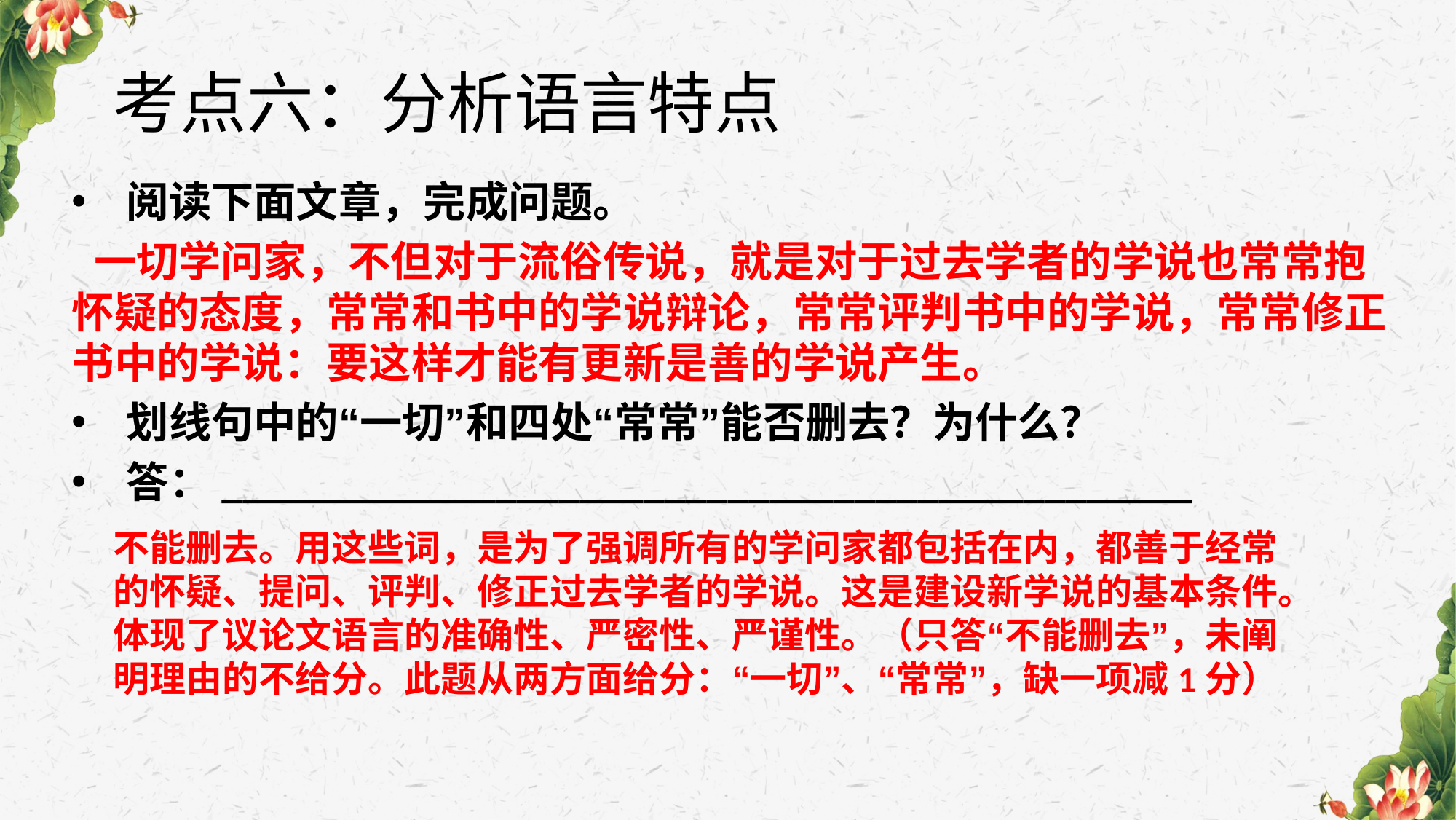

# 考点六：分析语言特点
阅读下面文章，完成问题。
 一切学问家，不但对于流俗传说，就是对于过去学者的学说也常常抱怀疑的态度，常常和书中的学说辩论，常常评判书中的学说，常常修正书中的学说：要这样才能有更新是善的学说产生。
划线句中的“一切”和四处“常常”能否删去？为什么？
答：______________________________________________

不能删去。用这些词，是为了强调所有的学问家都包括在内，都善于经常的怀疑、提问、评判、修正过去学者的学说。这是建设新学说的基本条件。体现了议论文语言的准确性、严密性、严谨性。（只答“不能删去”，未阐明理由的不给分。此题从两方面给分：“一切”、“常常”，缺一项减1分）